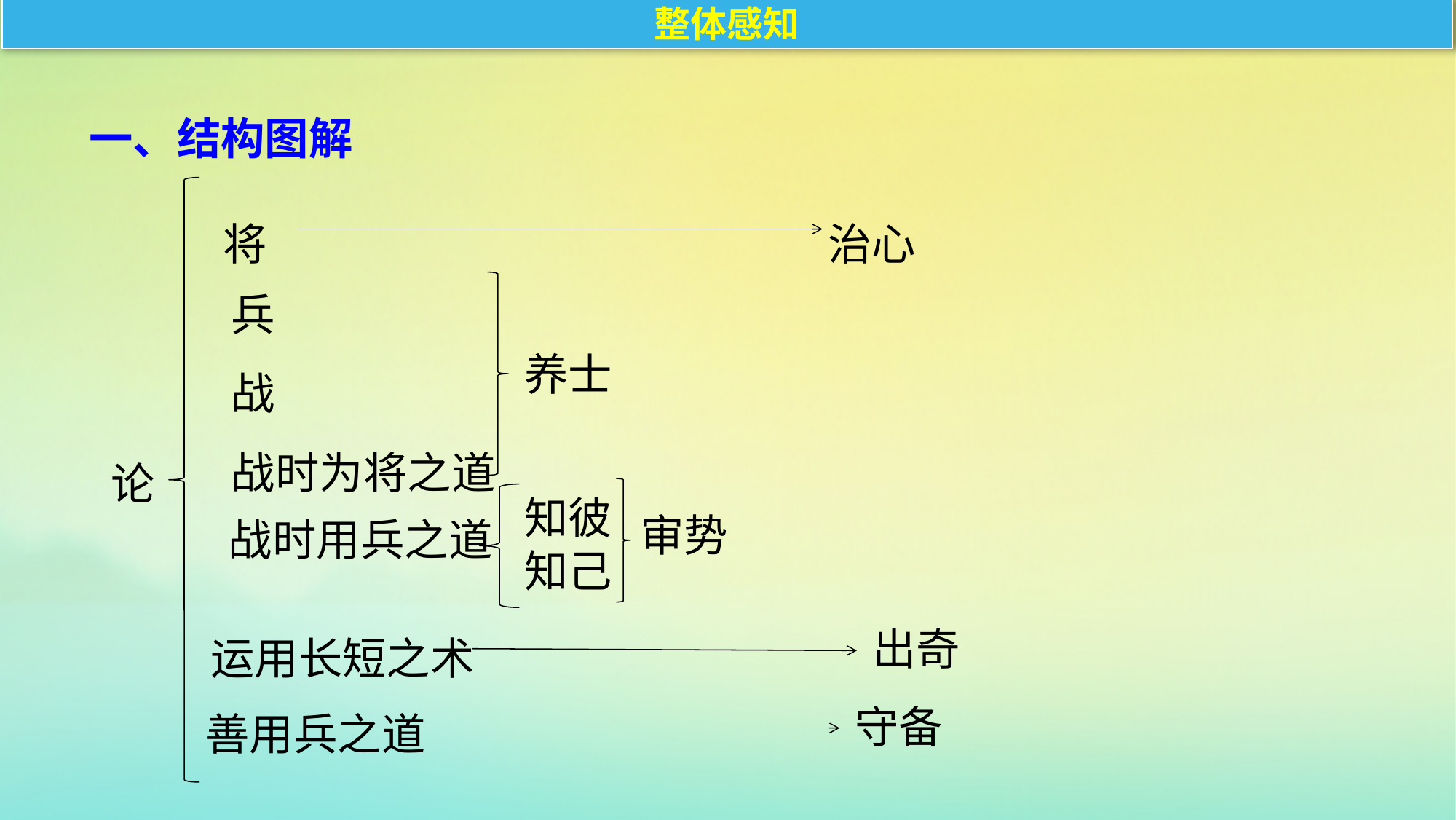

整体感知
一、结构图解

将					      治心
兵
战
战时为将之道

养士
论

知彼
知己
审势
战时用兵之道
运用长短之术
出奇
善用兵之道
守备